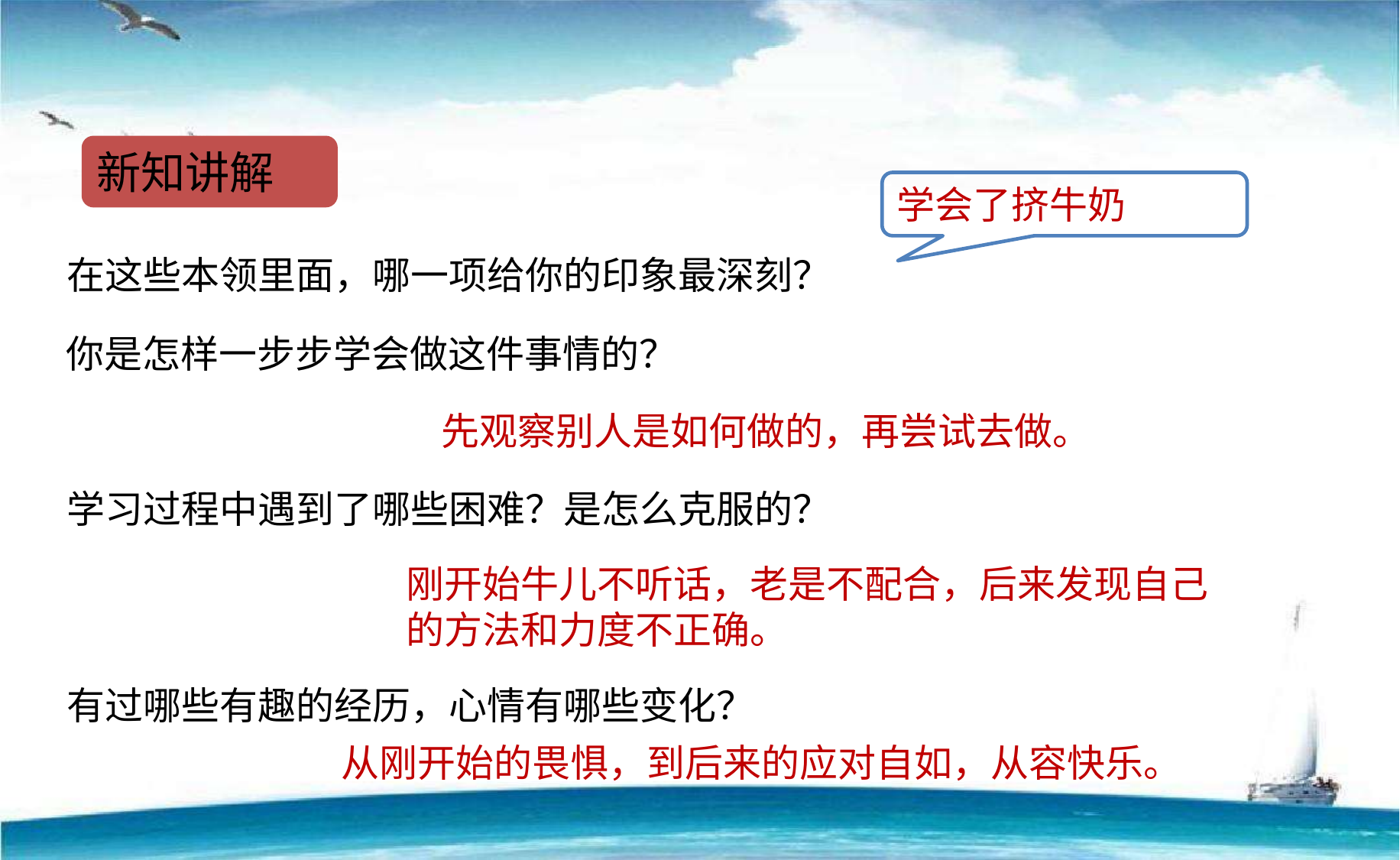

新知讲解
学会了挤牛奶

在这些本领里面，哪一项给你的印象最深刻？
你是怎样一步步学会做这件事情的？
先观察别人是如何做的，再尝试去做。
学习过程中遇到了哪些困难？是怎么克服的？
刚开始牛儿不听话，老是不配合，后来发现自己的方法和力度不正确。
有过哪些有趣的经历，心情有哪些变化？
从刚开始的畏惧，到后来的应对自如，从容快乐。